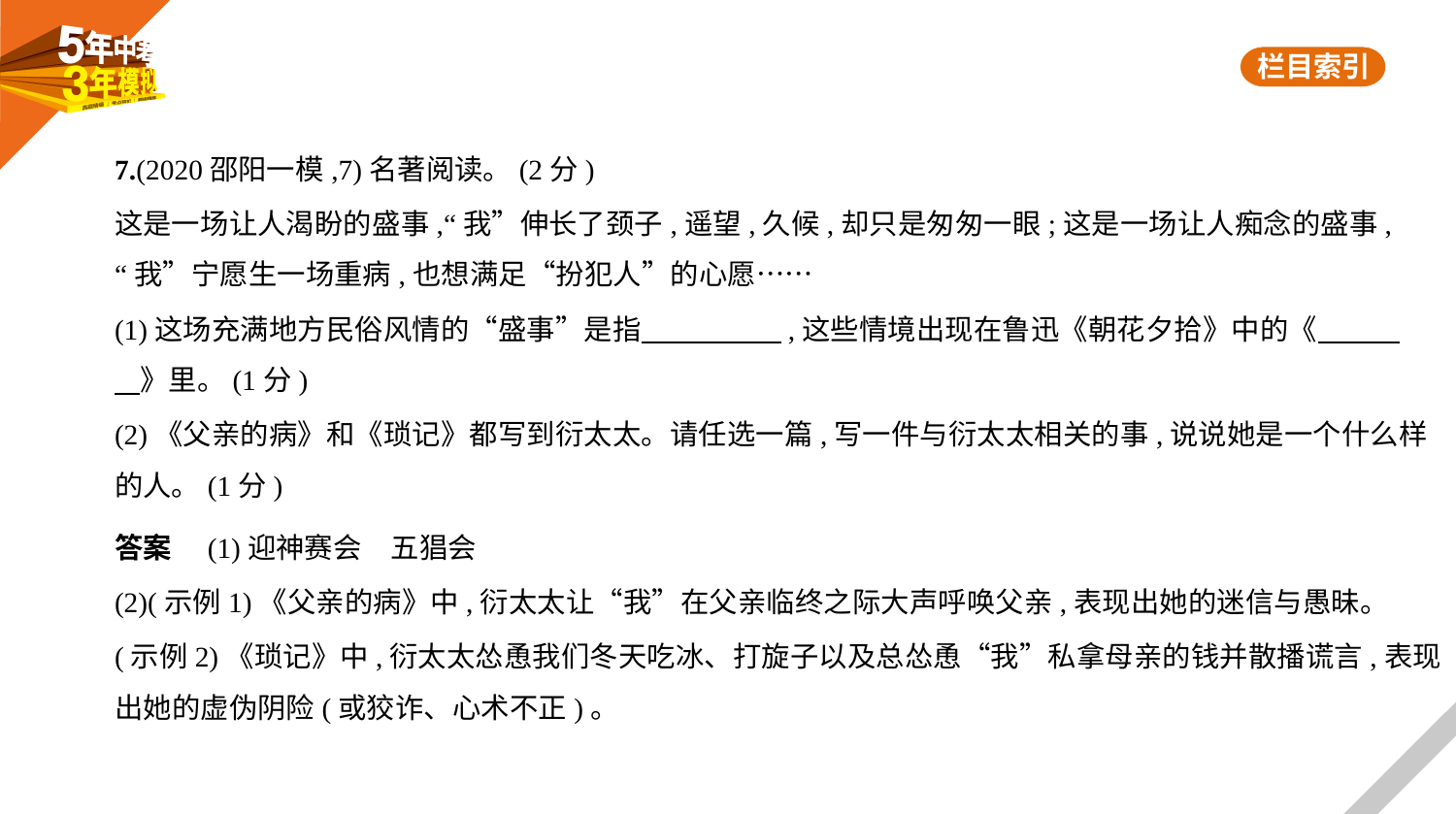

7.(2020邵阳一模,7)名著阅读。(2分)
这是一场让人渴盼的盛事,“我”伸长了颈子,遥望,久候,却只是匆匆一眼;这是一场让人痴念的盛事,
“我”宁愿生一场重病,也想满足“扮犯人”的心愿……
(1)这场充满地方民俗风情的“盛事”是指　　　　    ,这些情境出现在鲁迅《朝花夕拾》中的《　　    
    》里。(1分)
(2)《父亲的病》和《琐记》都写到衍太太。请任选一篇,写一件与衍太太相关的事,说说她是一个什么样
的人。(1分)
答案　(1)迎神赛会　五猖会
(2)(示例1)《父亲的病》中,衍太太让“我”在父亲临终之际大声呼唤父亲,表现出她的迷信与愚昧。
(示例2)《琐记》中,衍太太怂恿我们冬天吃冰、打旋子以及总怂恿“我”私拿母亲的钱并散播谎言,表现
出她的虚伪阴险(或狡诈、心术不正)。